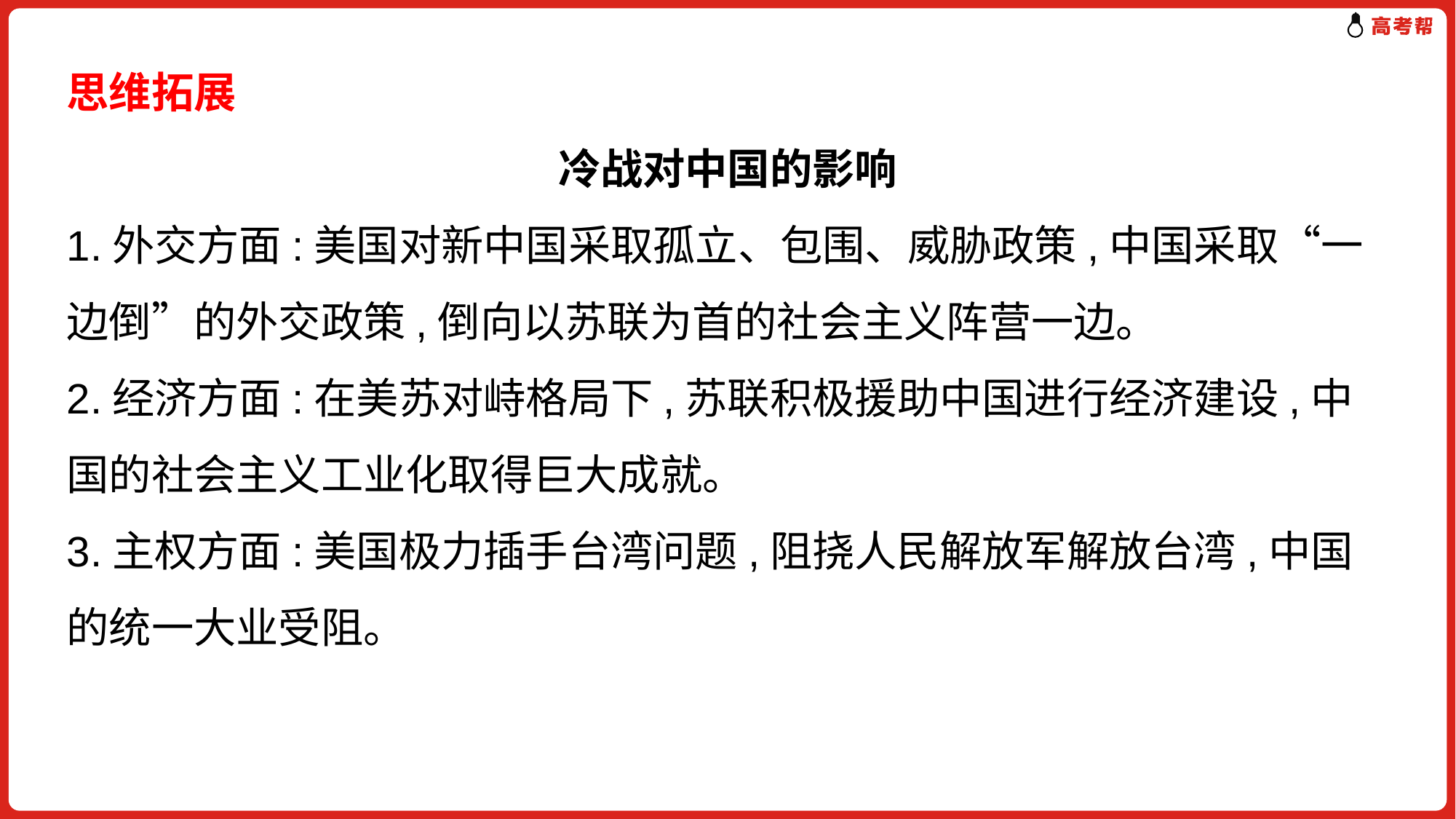

思维拓展
冷战对中国的影响
1.外交方面:美国对新中国采取孤立、包围、威胁政策,中国采取“一边倒”的外交政策,倒向以苏联为首的社会主义阵营一边。
2.经济方面:在美苏对峙格局下,苏联积极援助中国进行经济建设,中国的社会主义工业化取得巨大成就。
3.主权方面:美国极力插手台湾问题,阻挠人民解放军解放台湾,中国的统一大业受阻。